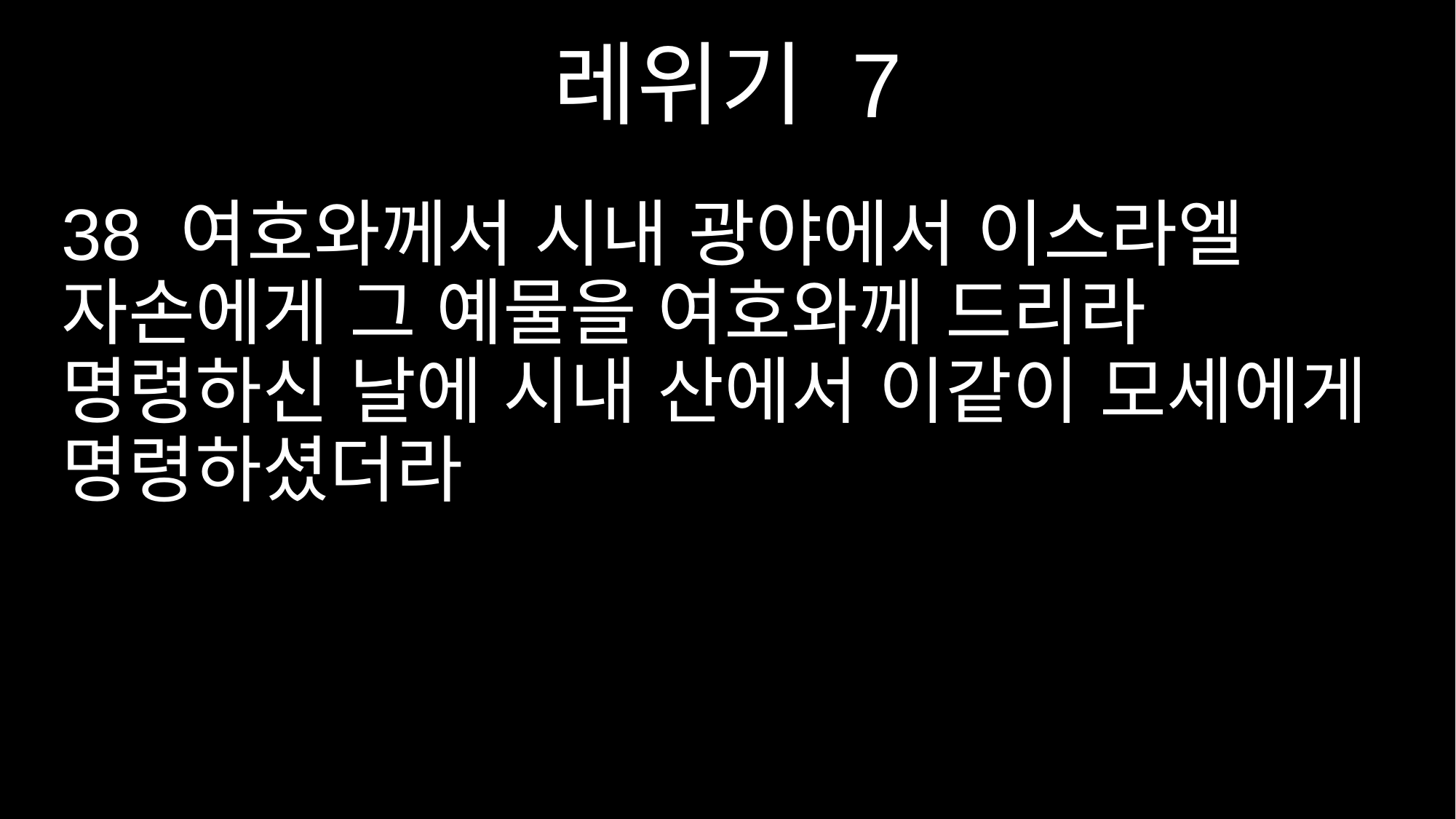

레위기 7
38 여호와께서 시내 광야에서 이스라엘 자손에게 그 예물을 여호와께 드리라 명령하신 날에 시내 산에서 이같이 모세에게 명령하셨더라